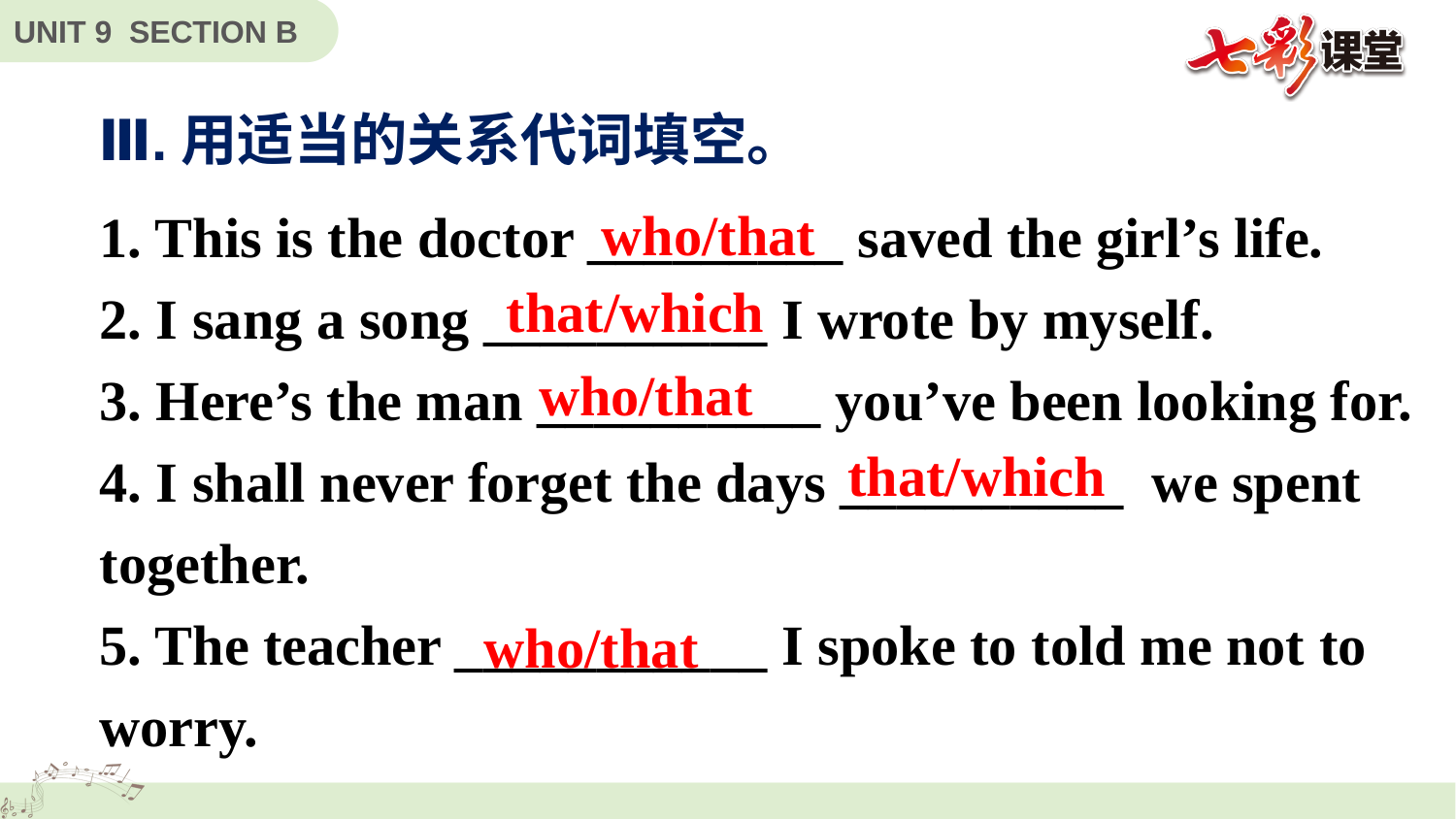

Ⅲ.用适当的关系代词填空。
1. This is the doctor _________ saved the girl’s life.
2. I sang a song __________ I wrote by myself.
3. Here’s the man __________ you’ve been looking for.
4. I shall never forget the days __________  we spent together.
5. The teacher ___________ I spoke to told me not to worry.
 who/that
that/which
 who/that
that/which
who/that